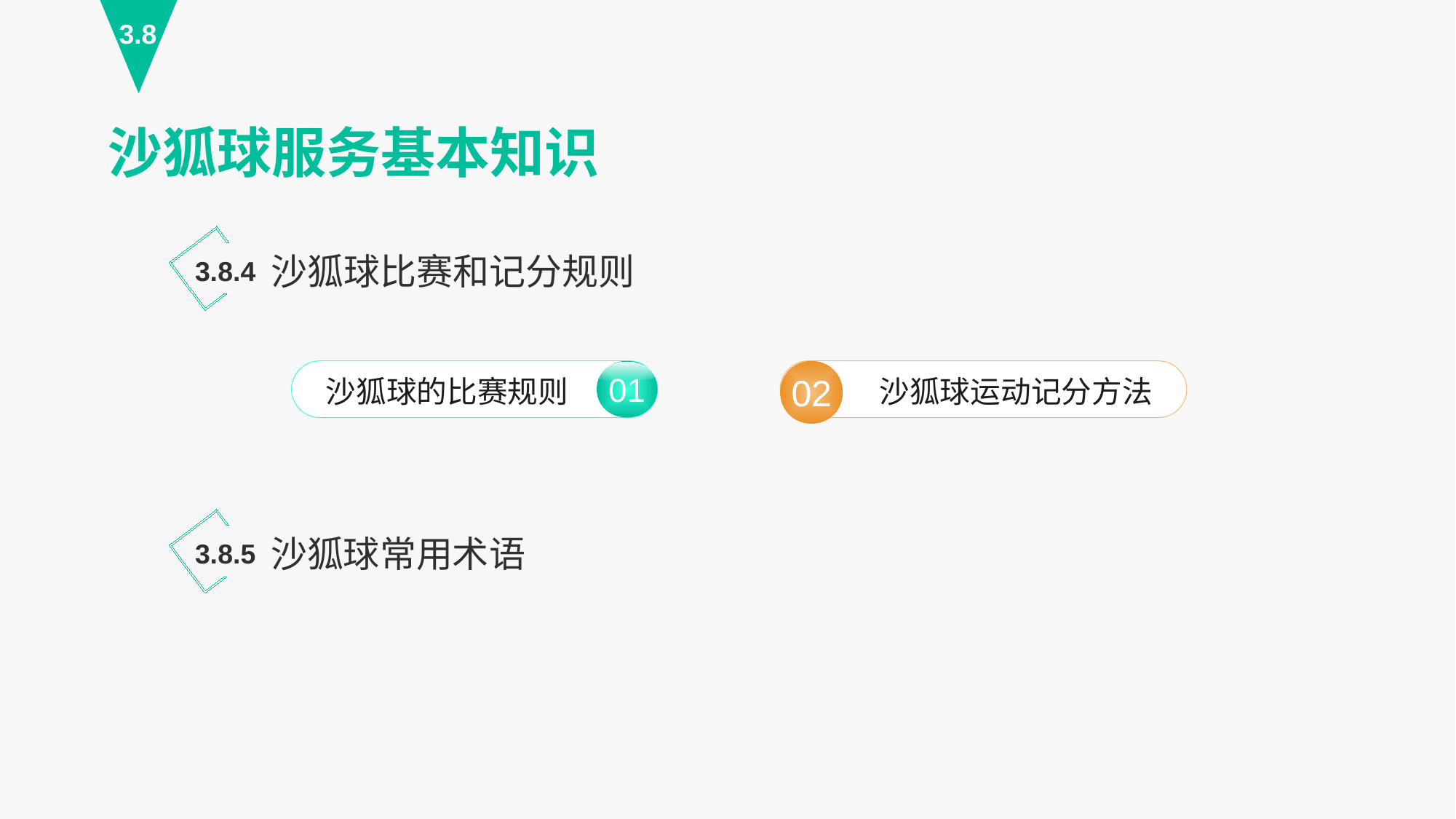

3.8
沙狐球服务基本知识

沙狐球比赛和记分规则
3.8.4

沙狐球的比赛规则
01
沙狐球运动记分方法
02

沙狐球常用术语
3.8.5